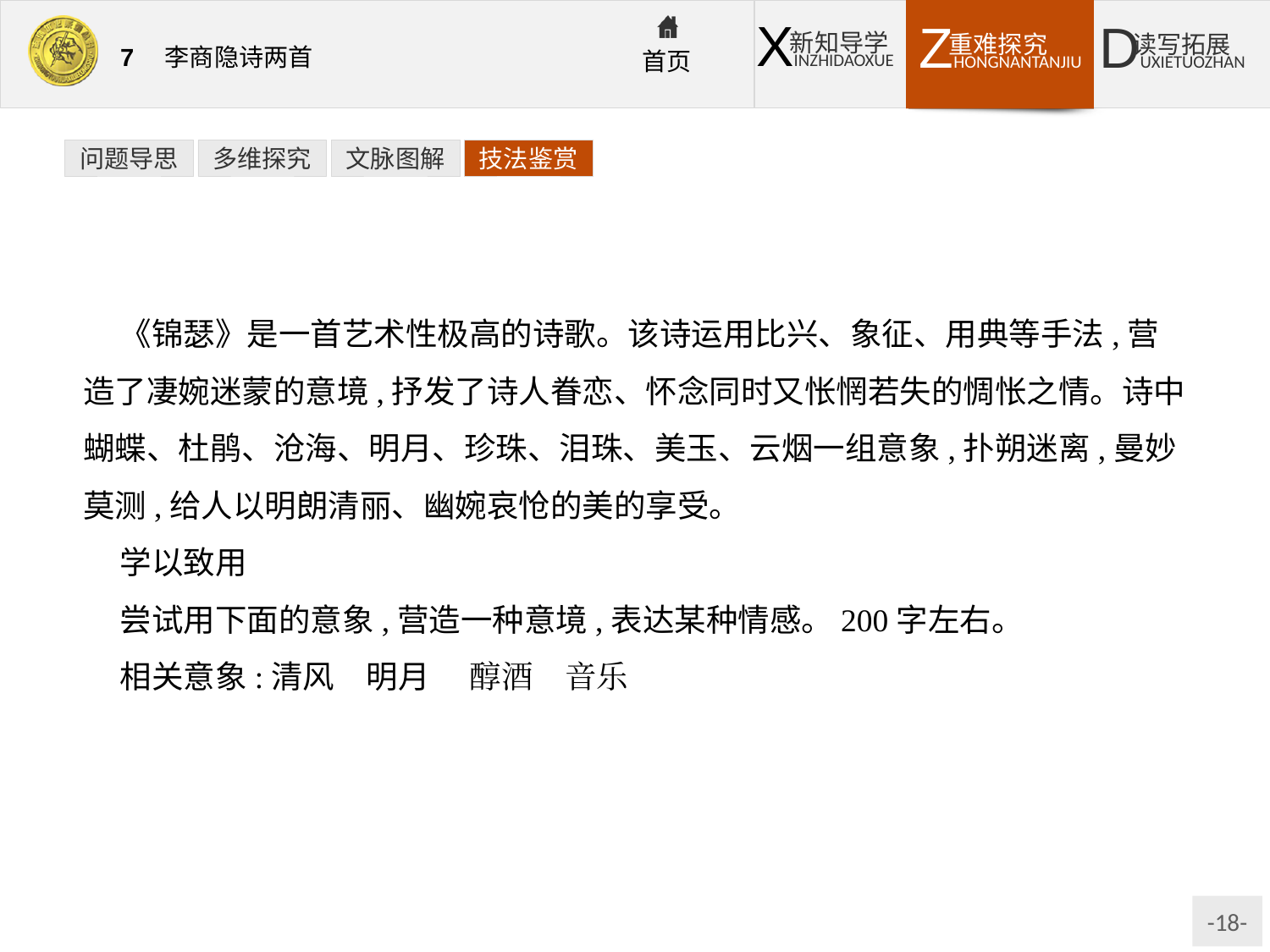

问题导思
多维探究
文脉图解
技法鉴赏
《锦瑟》是一首艺术性极高的诗歌。该诗运用比兴、象征、用典等手法,营造了凄婉迷蒙的意境,抒发了诗人眷恋、怀念同时又怅惘若失的惆怅之情。诗中蝴蝶、杜鹃、沧海、明月、珍珠、泪珠、美玉、云烟一组意象,扑朔迷离,曼妙莫测,给人以明朗清丽、幽婉哀怆的美的享受。
学以致用
尝试用下面的意象,营造一种意境,表达某种情感。200字左右。
相关意象:清风　明月　 醇酒　音乐